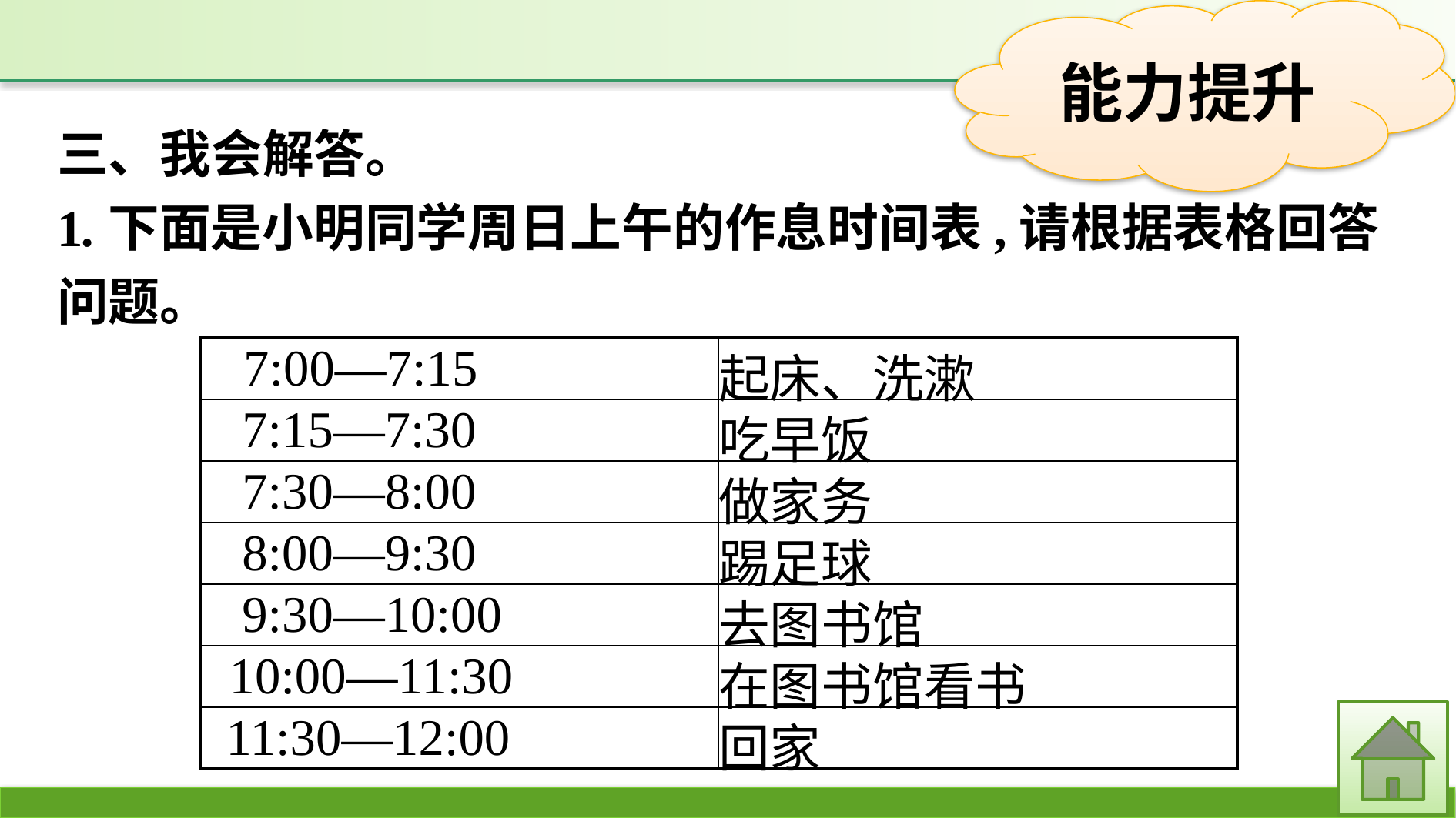

三、我会解答。
1.下面是小明同学周日上午的作息时间表,请根据表格回答问题。
| 7:00—7:15 | 起床、洗漱 |
| --- | --- |
| 7:15—7:30 | 吃早饭 |
| 7:30—8:00 | 做家务 |
| 8:00—9:30 | 踢足球 |
| 9:30—10:00 | 去图书馆 |
| 10:00—11:30 | 在图书馆看书 |
| 11:30—12:00 | 回家 |